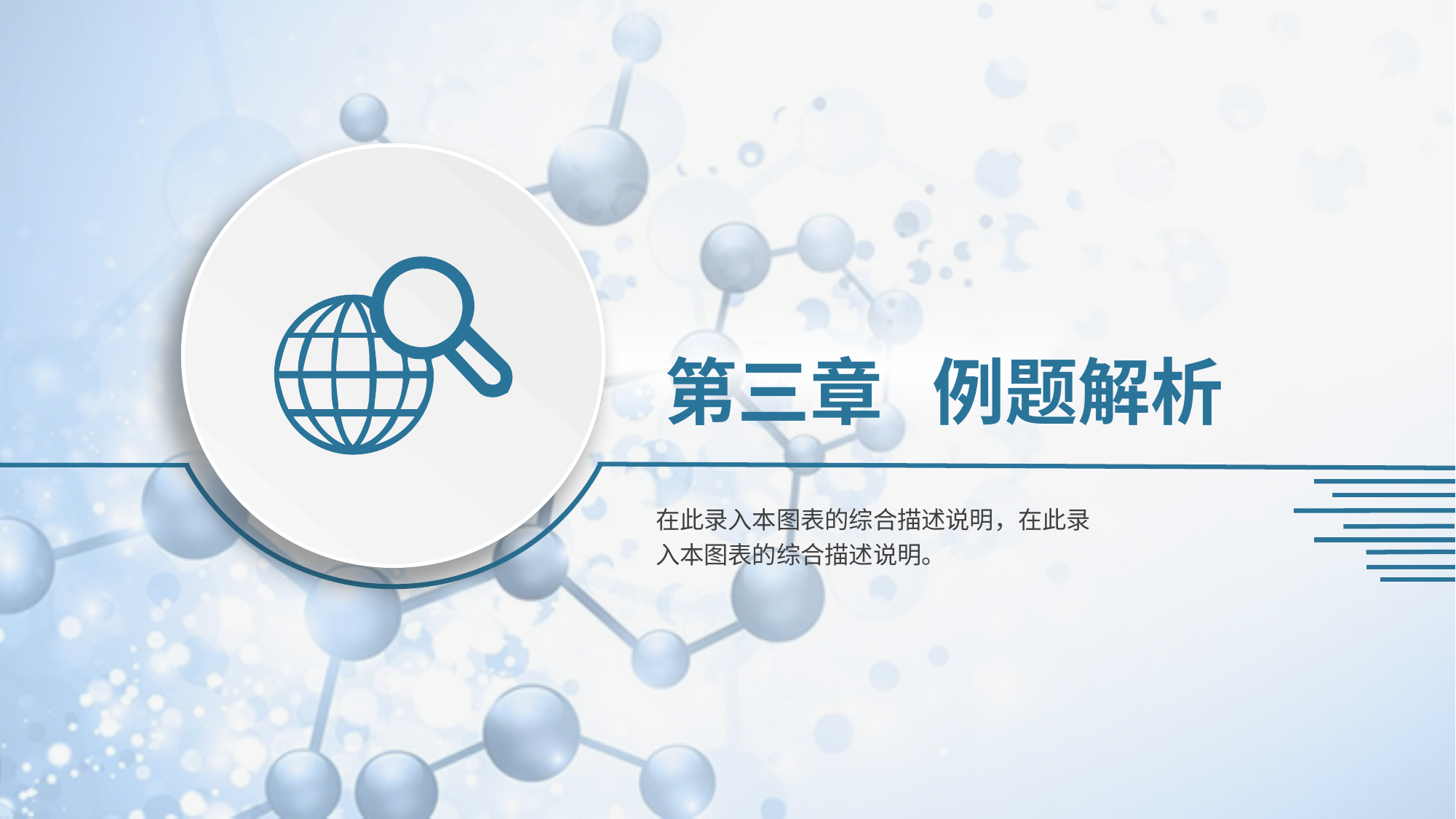

第三章   例题解析

在此录入本图表的综合描述说明，在此录入本图表的综合描述说明。